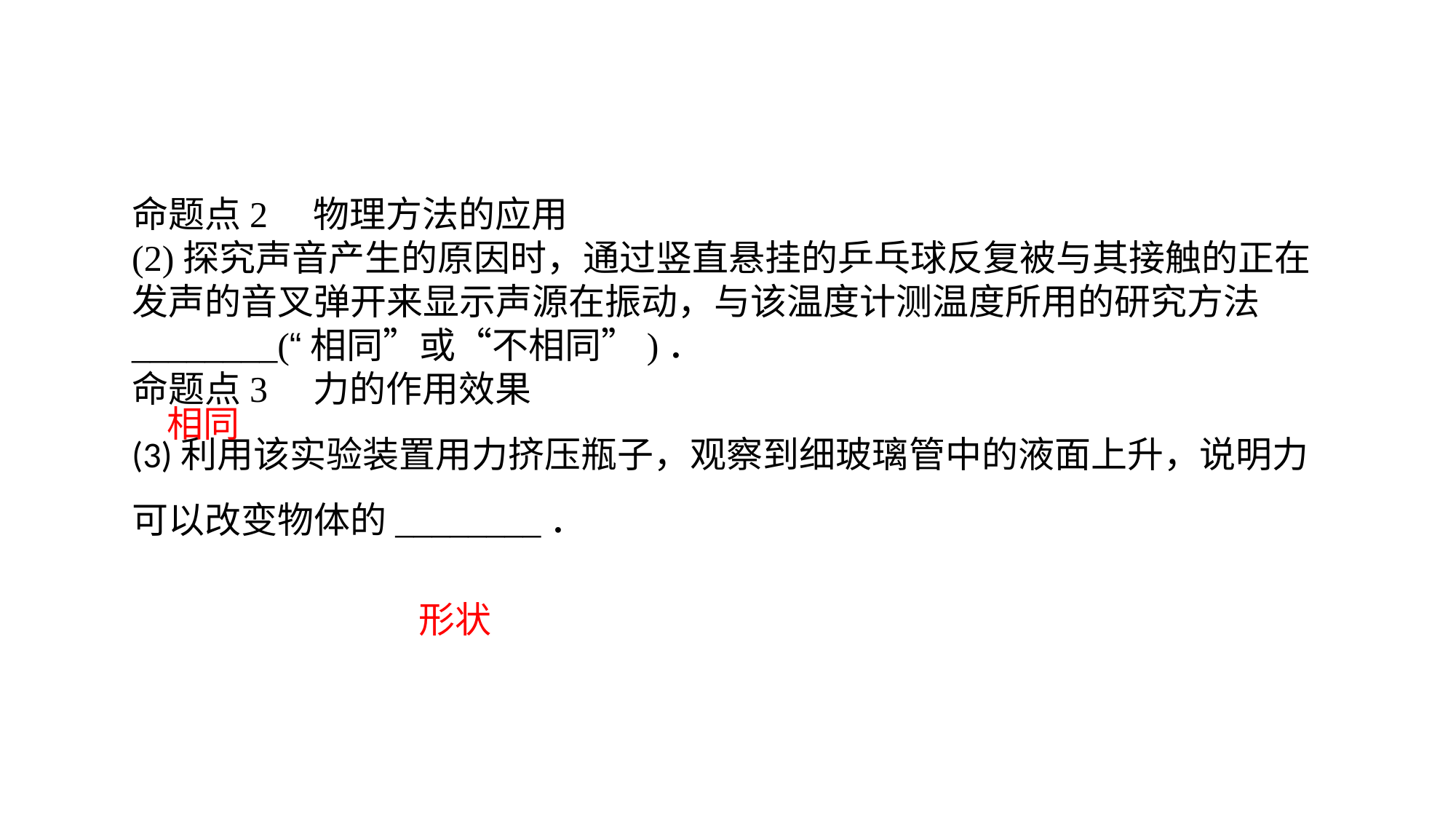

命题点2　物理方法的应用(2)探究声音产生的原因时，通过竖直悬挂的乒乓球反复被与其接触的正在发声的音叉弹开来显示声源在振动，与该温度计测温度所用的研究方法________(“相同”或“不相同”)．命题点3　力的作用效果(3)利用该实验装置用力挤压瓶子，观察到细玻璃管中的液面上升，说明力可以改变物体的________．
相同
形状